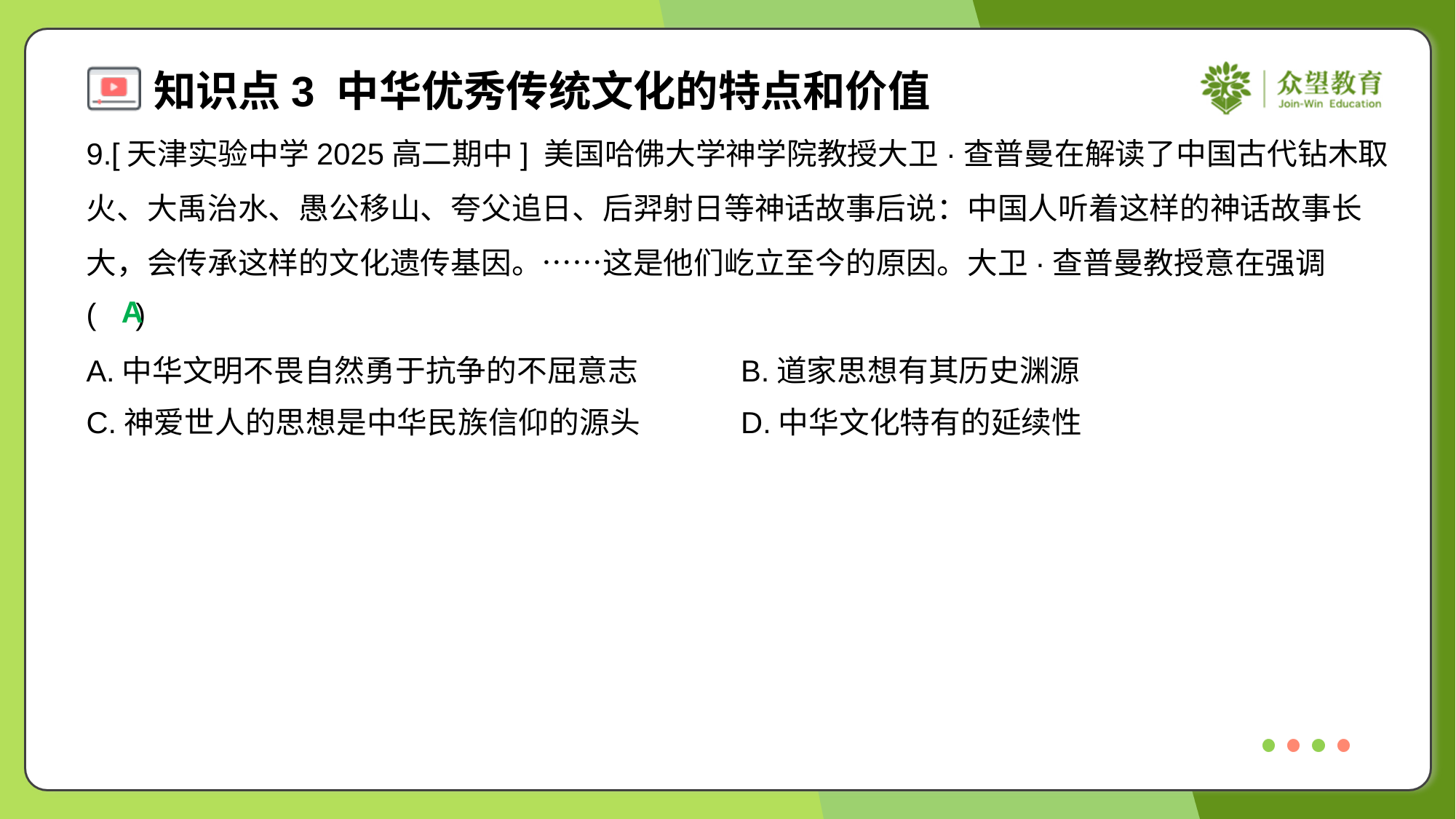

9.[天津实验中学2025高二期中] 美国哈佛大学神学院教授大卫·查普曼在解读了中国古代钻木取
火、大禹治水、愚公移山、夸父追日、后羿射日等神话故事后说：中国人听着这样的神话故事长
大，会传承这样的文化遗传基因。……这是他们屹立至今的原因。大卫·查普曼教授意在强调
(     )
A
A.中华文明不畏自然勇于抗争的不屈意志	B.道家思想有其历史渊源
C.神爱世人的思想是中华民族信仰的源头	D.中华文化特有的延续性